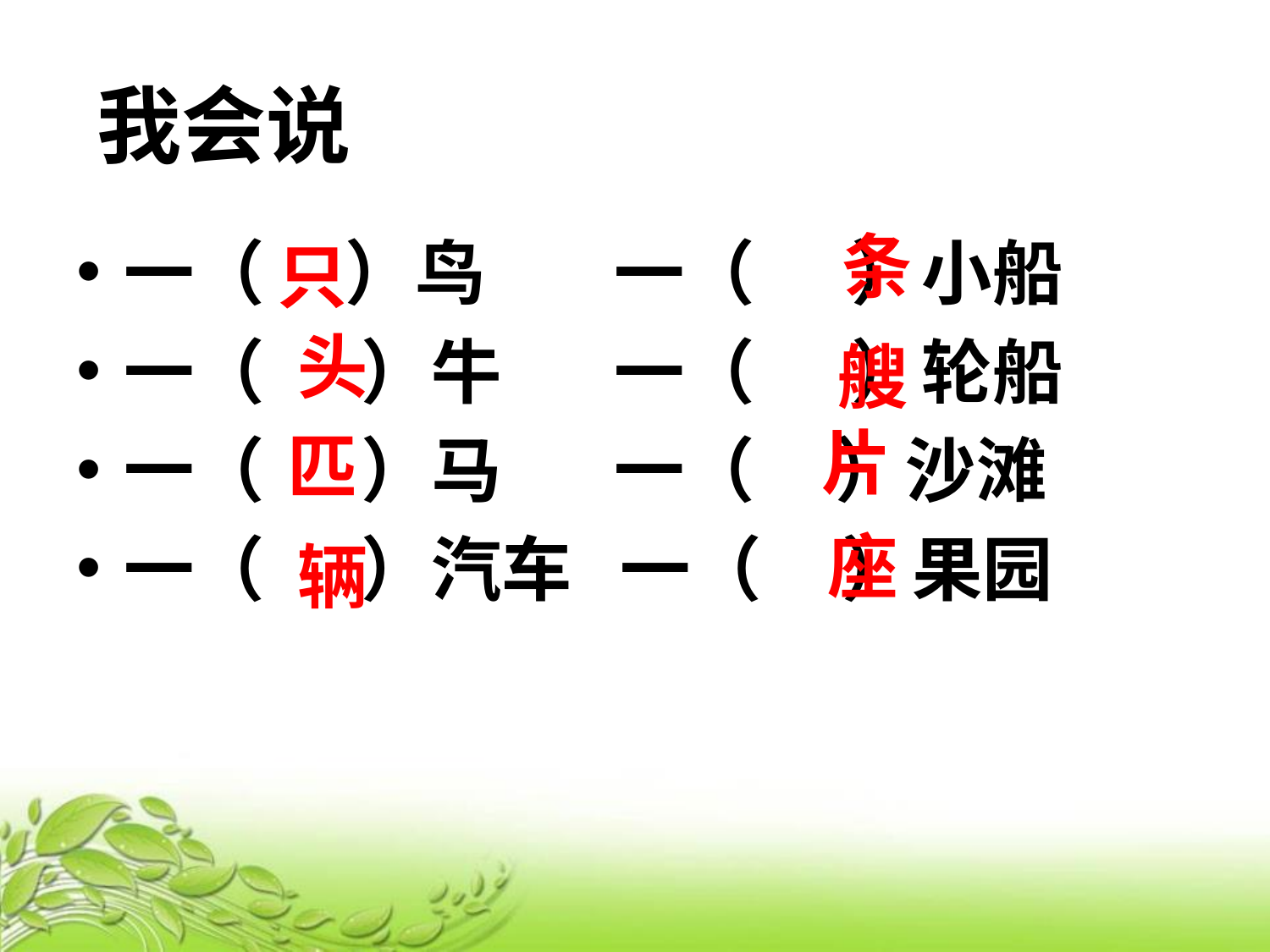

我会说
条
一（     ）鸟        一（      ）小船
一（      ）牛       一（      ）轮船
一（      ）马       一（     ）沙滩
一（      ）汽车   一（     ）果园
只
头
艘
片
匹
座
辆